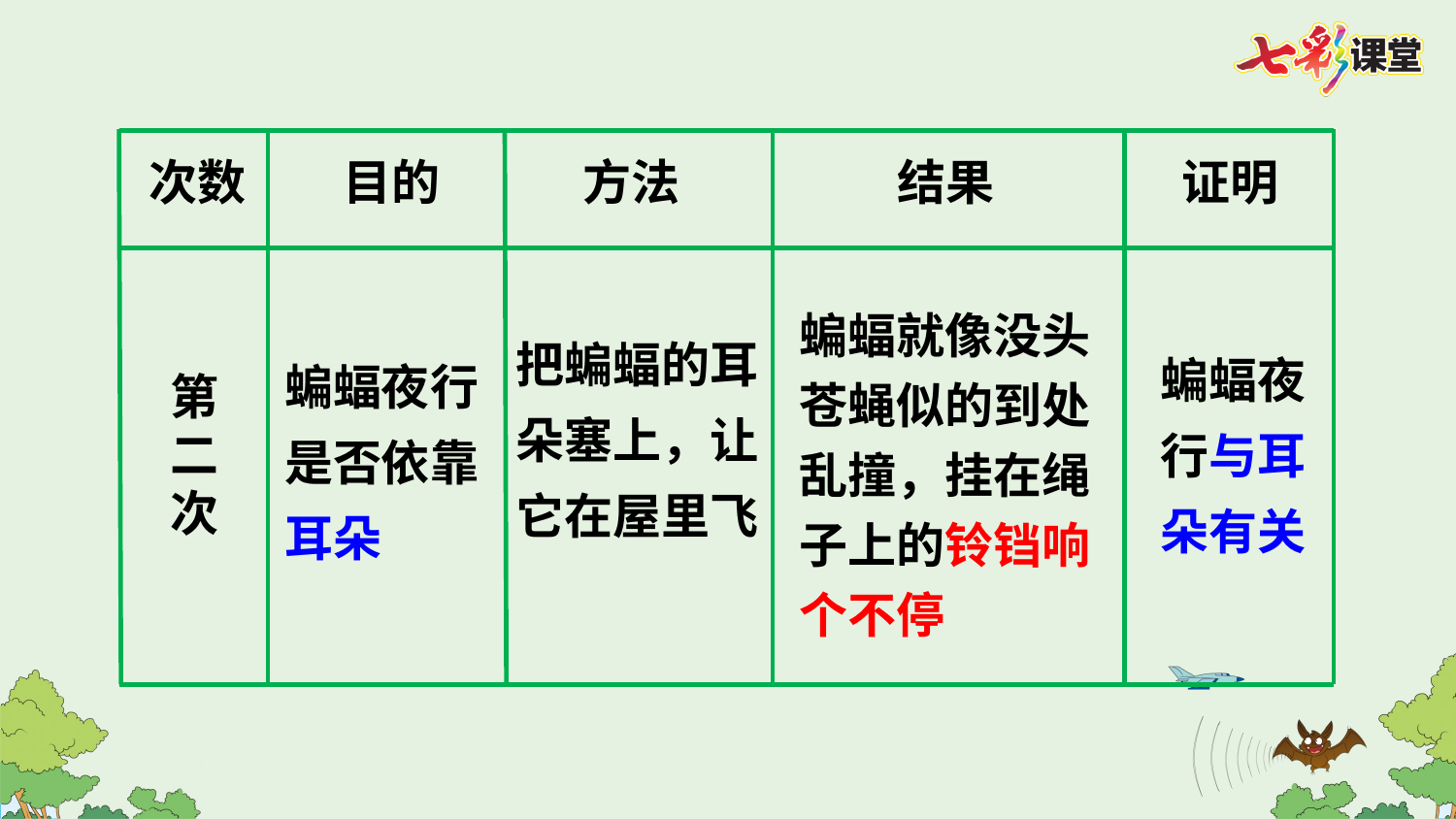

次数
目的
方法
结果
证明
蝙蝠就像没头苍蝇似的到处乱撞，挂在绳子上的铃铛响个不停
把蝙蝠的耳朵塞上，让它在屋里飞
蝙蝠夜行与耳朵有关
蝙蝠夜行是否依靠耳朵
第二次